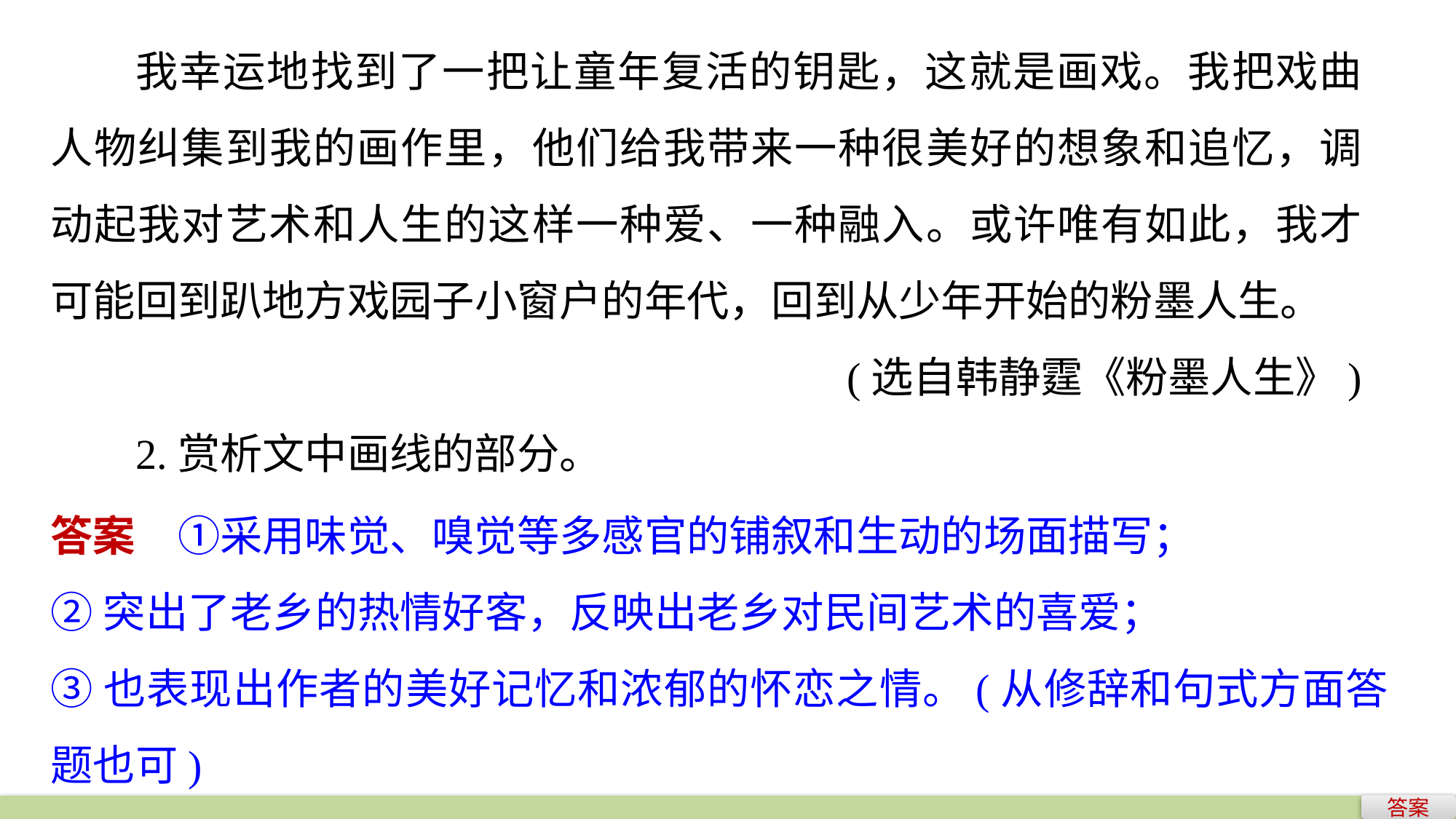

我幸运地找到了一把让童年复活的钥匙，这就是画戏。我把戏曲人物纠集到我的画作里，他们给我带来一种很美好的想象和追忆，调动起我对艺术和人生的这样一种爱、一种融入。或许唯有如此，我才可能回到趴地方戏园子小窗户的年代，回到从少年开始的粉墨人生。
(选自韩静霆《粉墨人生》)
2.赏析文中画线的部分。
答案　①采用味觉、嗅觉等多感官的铺叙和生动的场面描写；
②突出了老乡的热情好客，反映出老乡对民间艺术的喜爱；
③也表现出作者的美好记忆和浓郁的怀恋之情。(从修辞和句式方面答题也可)
答案